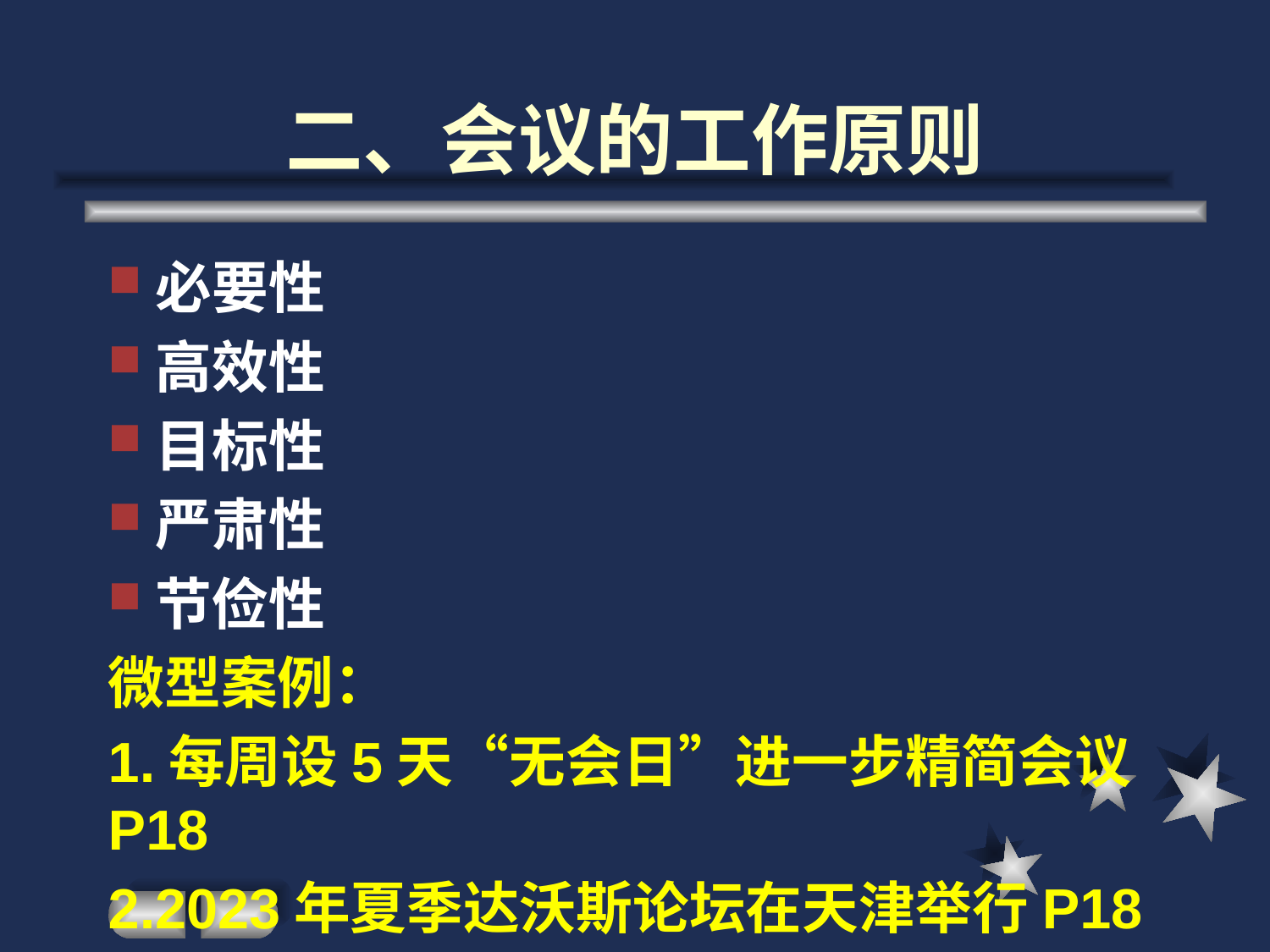

# 二、会议的工作原则
必要性
高效性
目标性
严肃性
节俭性
微型案例：
1.每周设5天“无会日”进一步精简会议P18
2.2023年夏季达沃斯论坛在天津举行P18